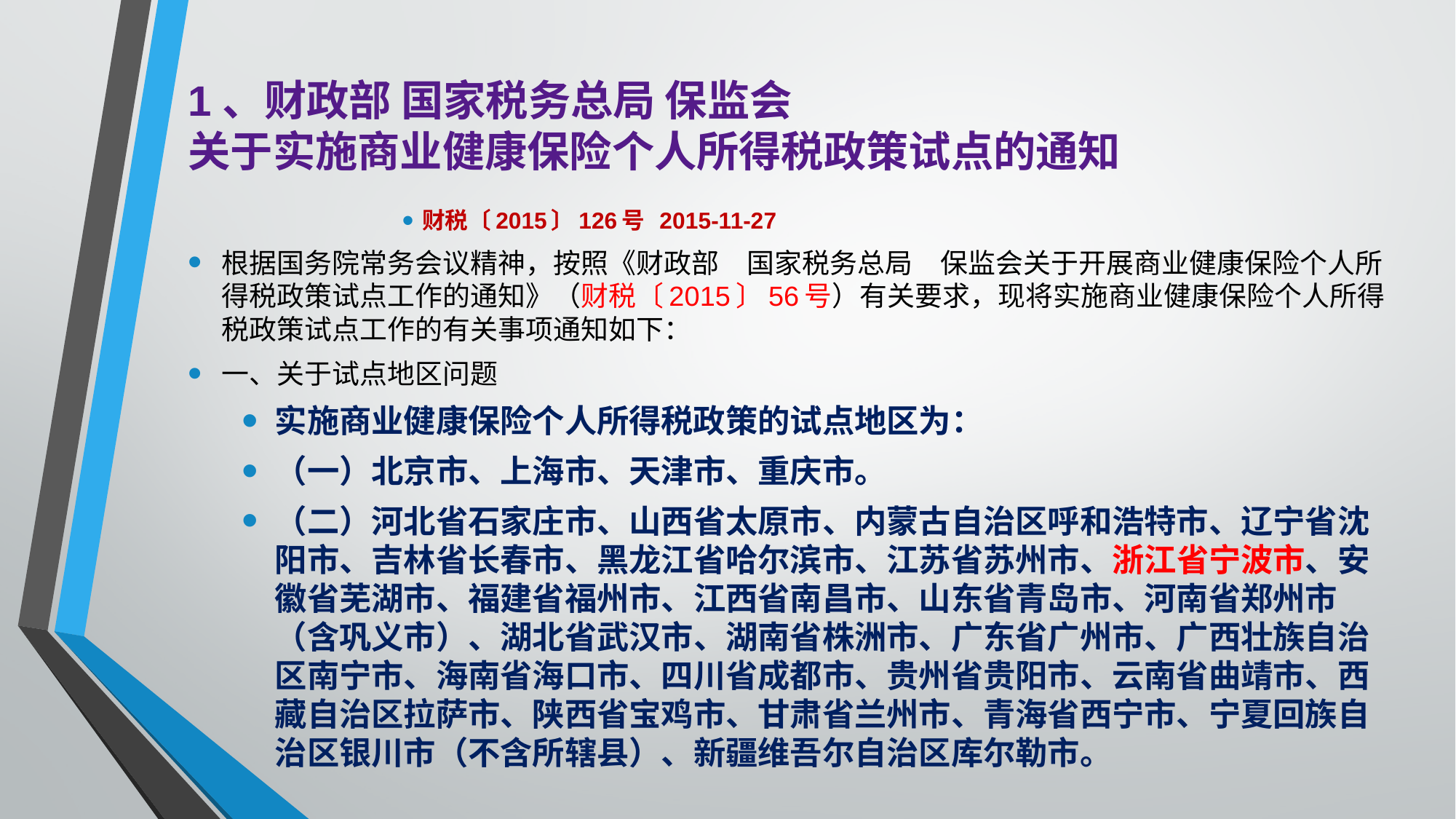

# 1、财政部 国家税务总局 保监会 关于实施商业健康保险个人所得税政策试点的通知
财税〔2015〕126号  2015-11-27
根据国务院常务会议精神，按照《财政部　国家税务总局　保监会关于开展商业健康保险个人所得税政策试点工作的通知》（财税〔2015〕56号）有关要求，现将实施商业健康保险个人所得税政策试点工作的有关事项通知如下：
一、关于试点地区问题
实施商业健康保险个人所得税政策的试点地区为：
（一）北京市、上海市、天津市、重庆市。
（二）河北省石家庄市、山西省太原市、内蒙古自治区呼和浩特市、辽宁省沈阳市、吉林省长春市、黑龙江省哈尔滨市、江苏省苏州市、浙江省宁波市、安徽省芜湖市、福建省福州市、江西省南昌市、山东省青岛市、河南省郑州市（含巩义市）、湖北省武汉市、湖南省株洲市、广东省广州市、广西壮族自治区南宁市、海南省海口市、四川省成都市、贵州省贵阳市、云南省曲靖市、西藏自治区拉萨市、陕西省宝鸡市、甘肃省兰州市、青海省西宁市、宁夏回族自治区银川市（不含所辖县）、新疆维吾尔自治区库尔勒市。